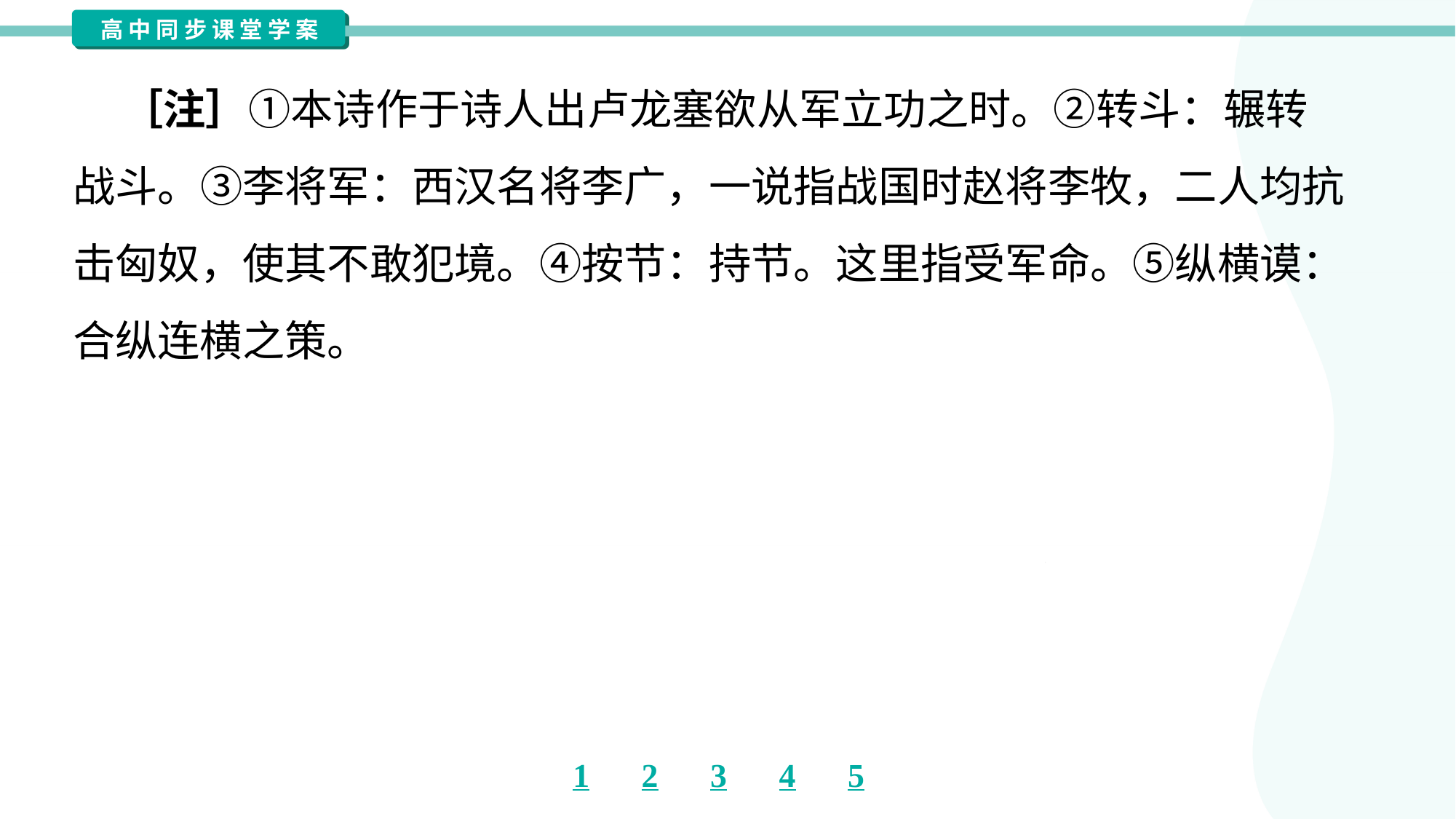

［注］①本诗作于诗人出卢龙塞欲从军立功之时。②转斗：辗转
战斗。③李将军：西汉名将李广，一说指战国时赵将李牧，二人均抗
击匈奴，使其不敢犯境。④按节：持节。这里指受军命。⑤纵横谟：
合纵连横之策。